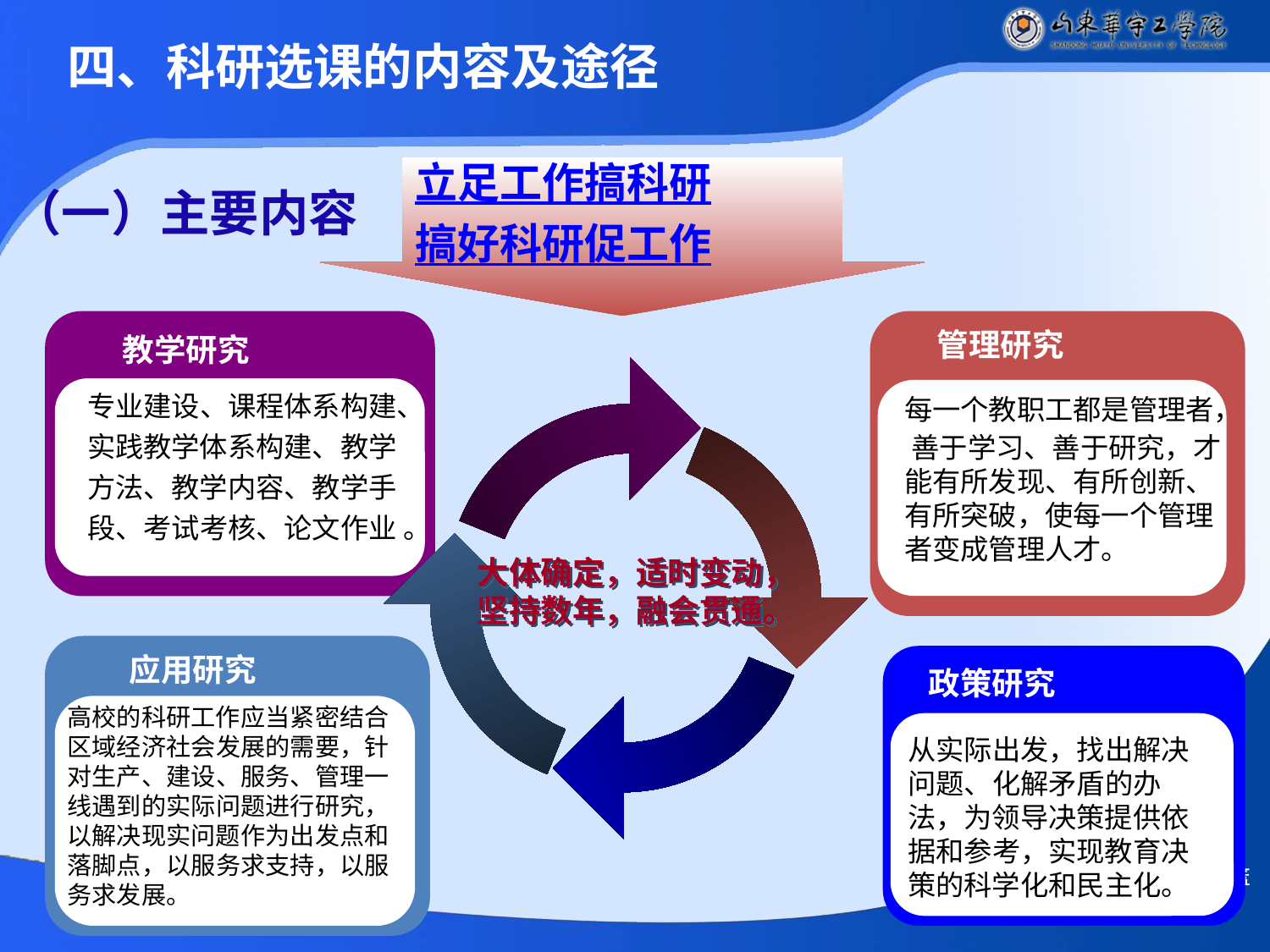

四、科研选课的内容及途径
立足工作搞科研
搞好科研促工作
（一）主要内容

管理研究
教学研究
专业建设、课程体系构建、实践教学体系构建、教学方法、教学内容、教学手段、考试考核、论文作业 。

每一个教职工都是管理者， 善于学习、善于研究，才能有所发现、有所创新、有所突破，使每一个管理者变成管理人才。

大体确定，适时变动，坚持数年，融会贯通。

应用研究

政策研究

高校的科研工作应当紧密结合区域经济社会发展的需要，针对生产、建设、服务、管理一线遇到的实际问题进行研究，以解决现实问题作为出发点和落脚点，以服务求支持，以服务求发展。

从实际出发，找出解决问题、化解矛盾的办法，为领导决策提供依据和参考，实现教育决策的科学化和民主化。